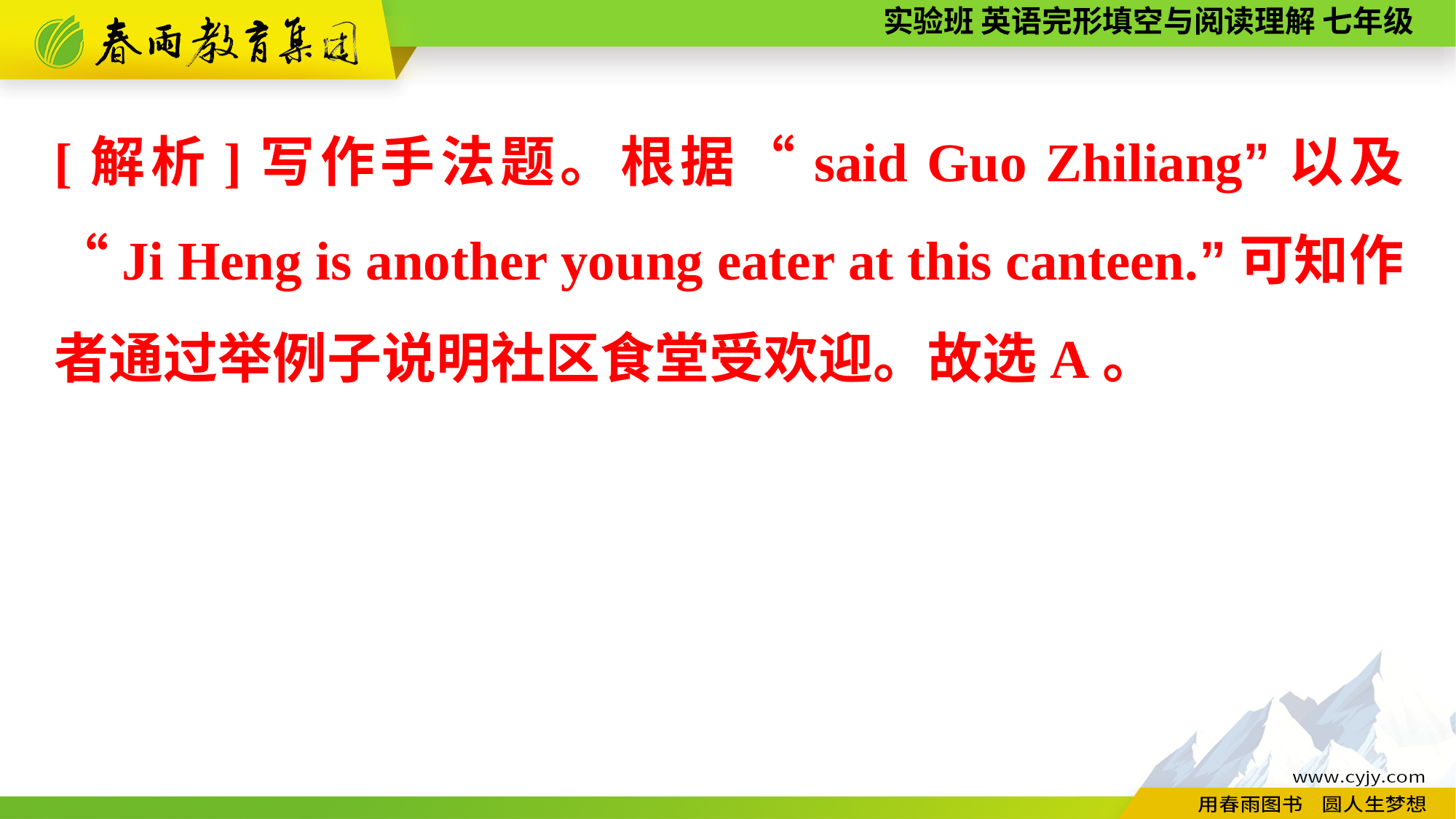

[解析]写作手法题。根据“said Guo Zhiliang”以及“Ji Heng is another young eater at this canteen.”可知作者通过举例子说明社区食堂受欢迎。故选A。